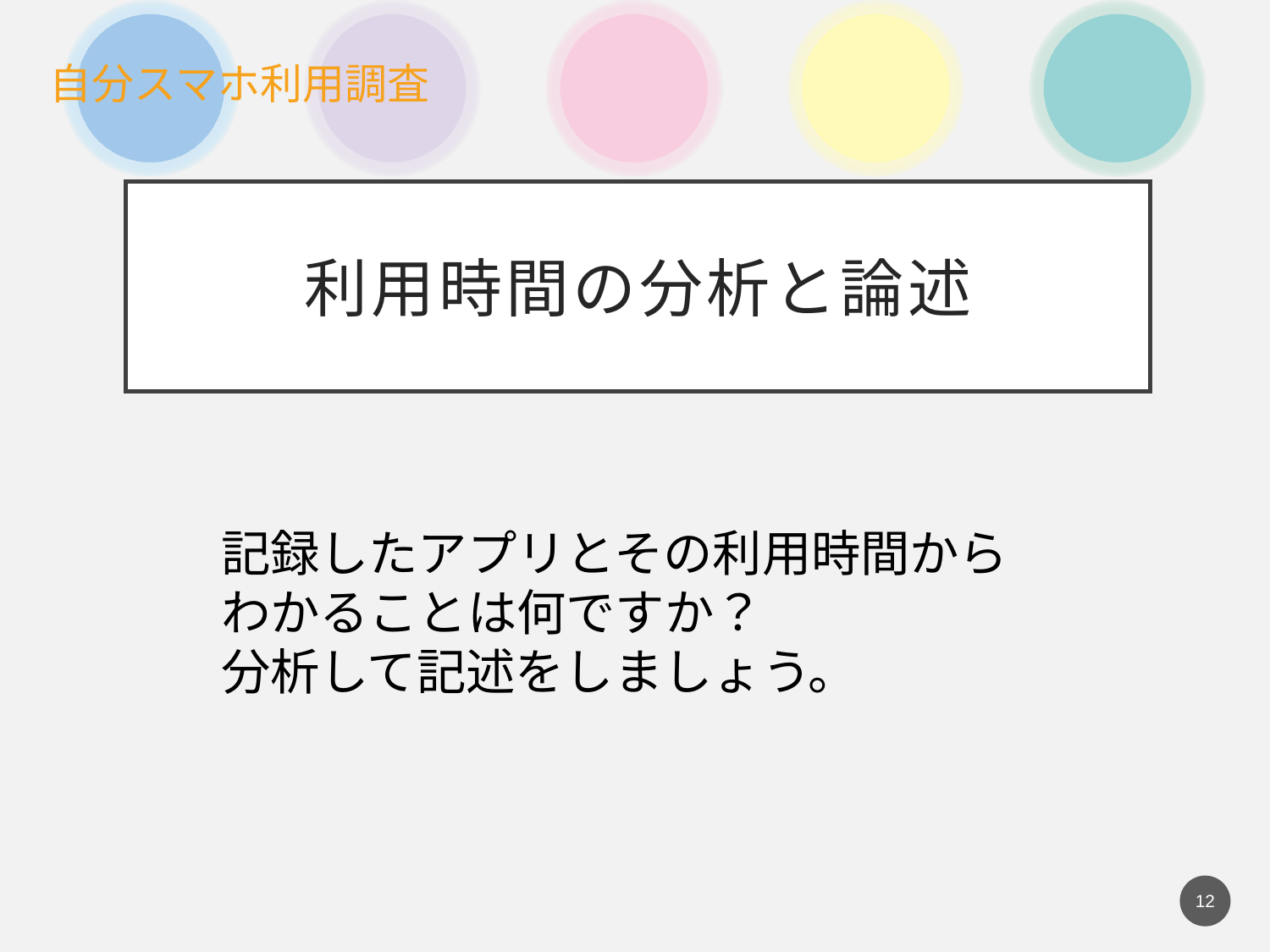

利用時間の分析と論述
記録したアプリとその利用時間からわかることは何ですか？
分析して記述をしましょう。
12